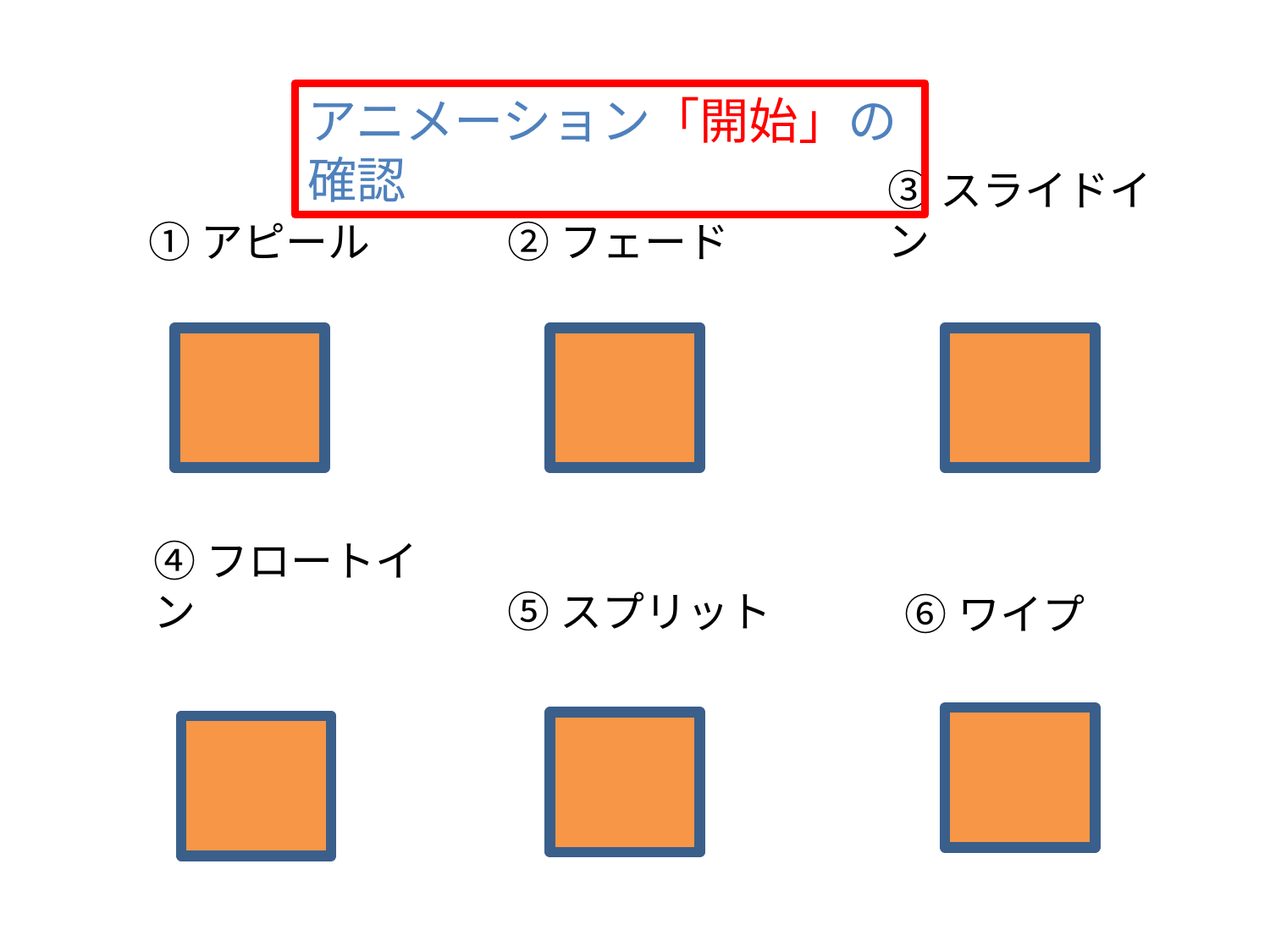

アニメーション「開始」の確認
③スライドイン
①アピール
②フェード

④フロートイン
⑤スプリット
⑥ワイプ